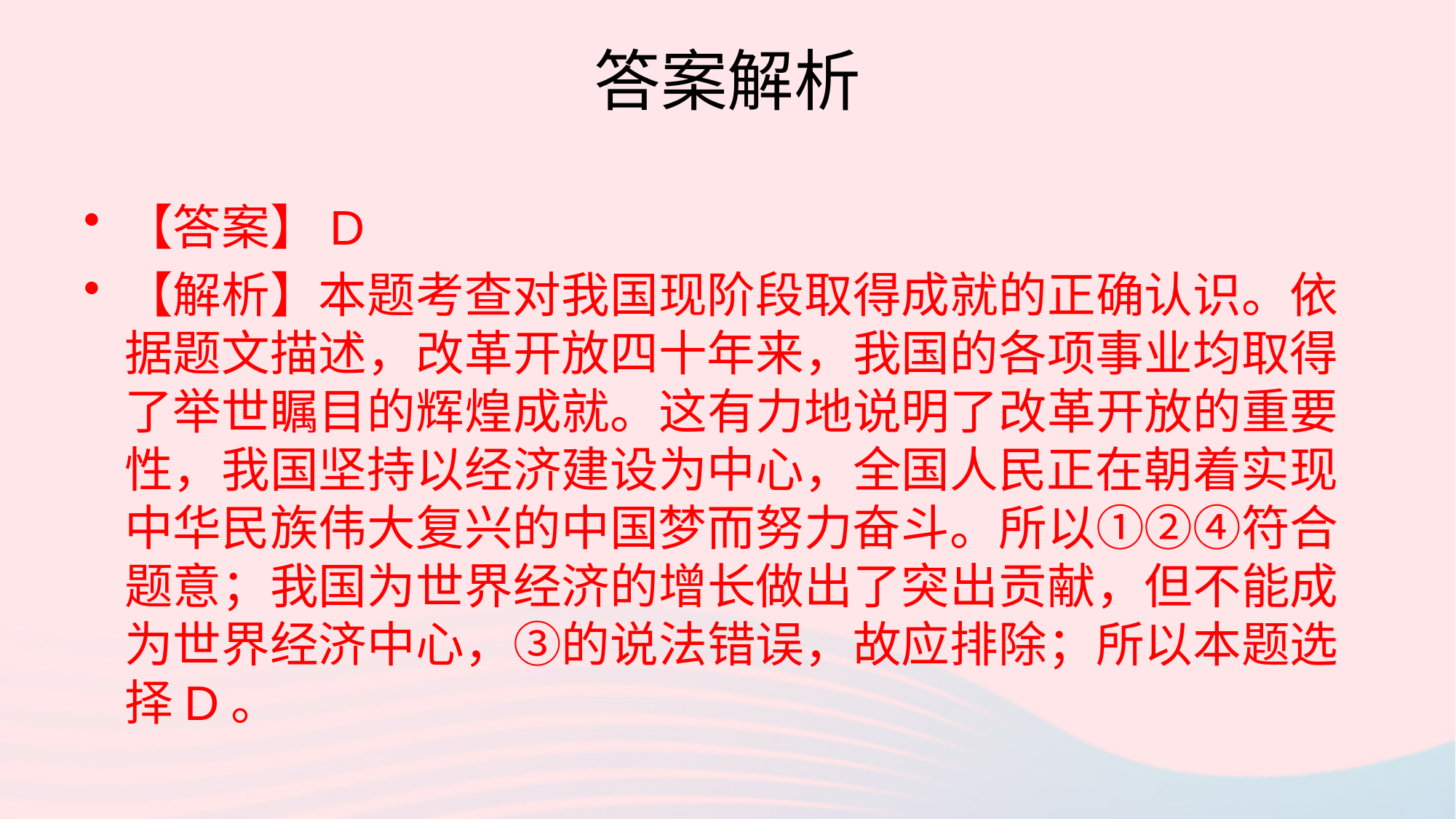

# 答案解析
【答案】D
【解析】本题考查对我国现阶段取得成就的正确认识。依据题文描述，改革开放四十年来，我国的各项事业均取得了举世瞩目的辉煌成就。这有力地说明了改革开放的重要性，我国坚持以经济建设为中心，全国人民正在朝着实现中华民族伟大复兴的中国梦而努力奋斗。所以①②④符合题意；我国为世界经济的增长做出了突出贡献，但不能成为世界经济中心，③的说法错误，故应排除；所以本题选择D。